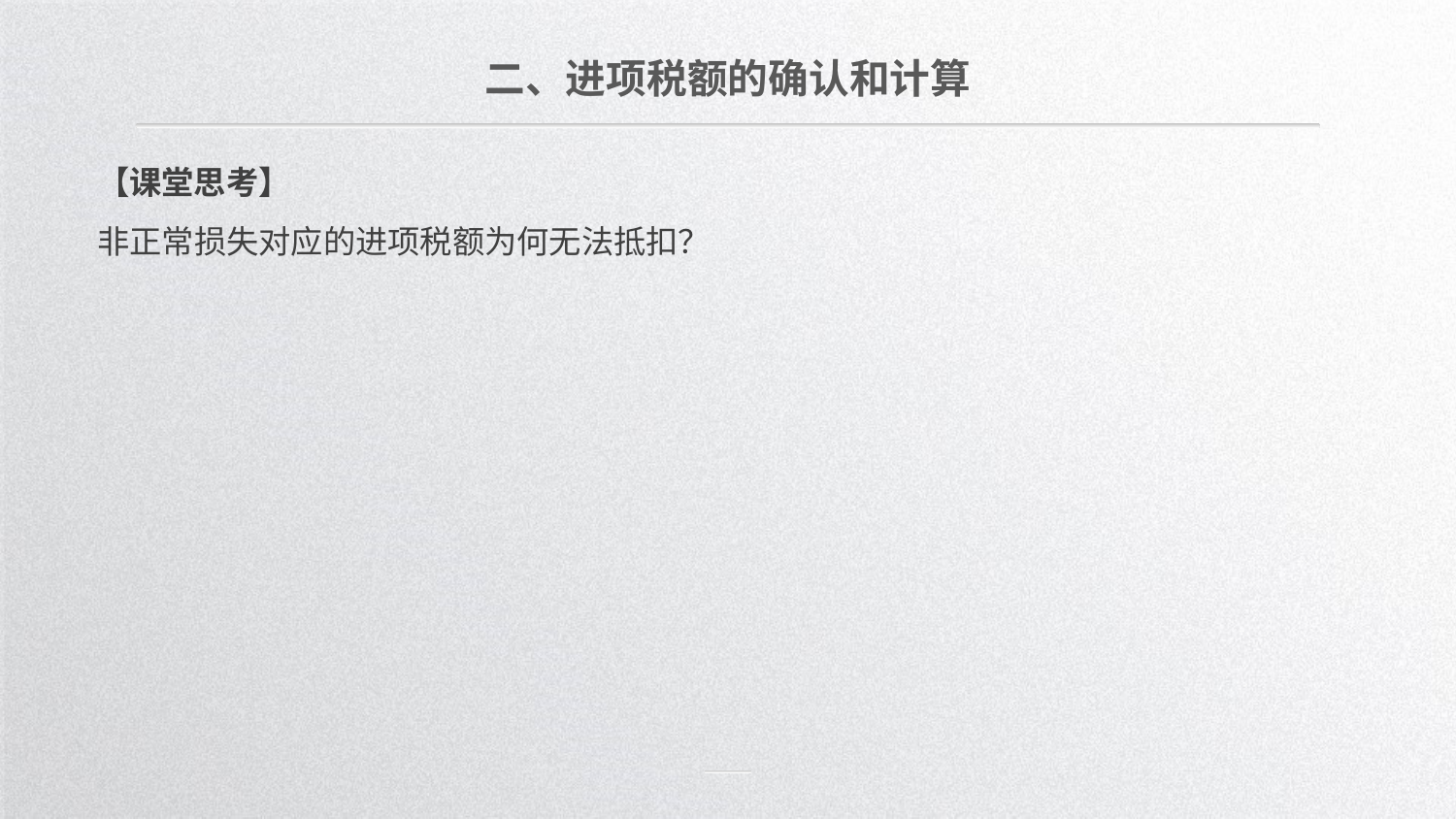

二、进项税额的确认和计算
【课堂思考】
非正常损失对应的进项税额为何无法抵扣？